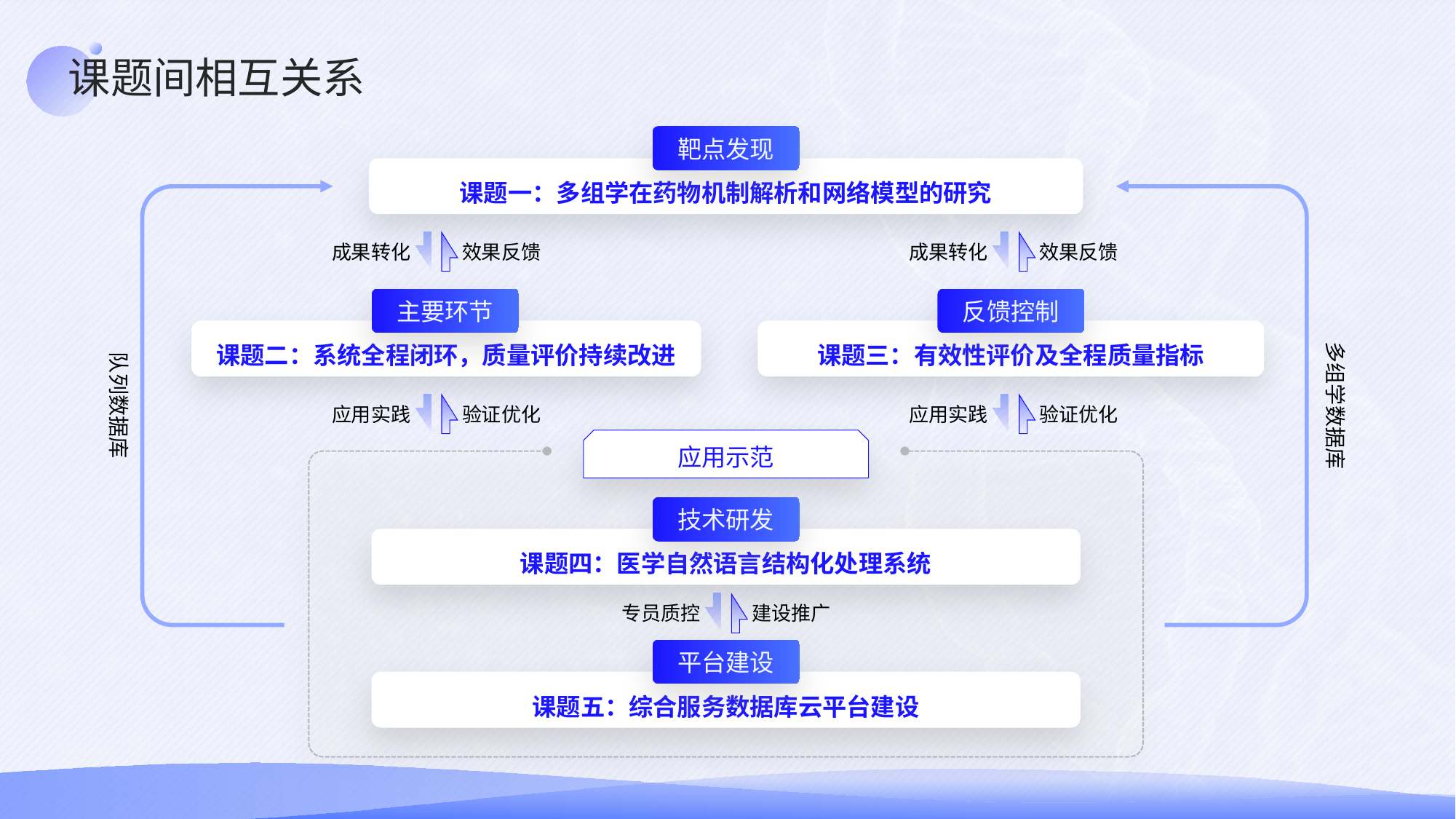

课题间相互关系
靶点发现
课题一：多组学在药物机制解析和网络模型的研究

成果转化
效果反馈

成果转化
效果反馈
主要环节
课题二：系统全程闭环，质量评价持续改进
反馈控制
课题三：有效性评价及全程质量指标
队列数据库
多组学数据库

应用实践
验证优化

应用实践
验证优化

应用示范

技术研发
课题四：医学自然语言结构化处理系统

专员质控
建设推广
平台建设
课题五：综合服务数据库云平台建设